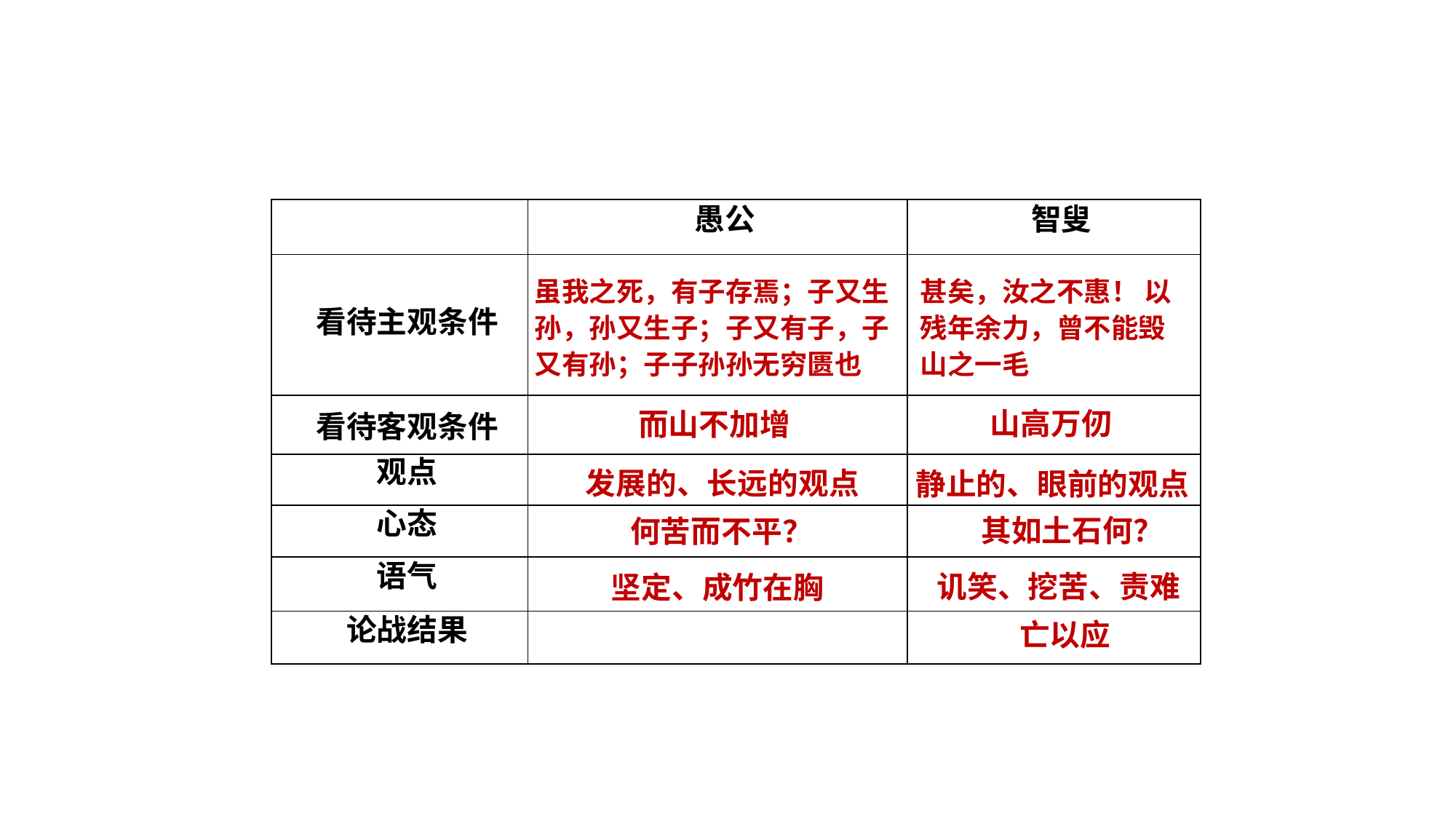

|  | 愚公 | 智叟 |
| --- | --- | --- |
| 看待主观条件 |  |  |
| 看待客观条件 |  |  |
| 观点 |  |  |
| 心态 |  |  |
| 语气 |  |  |
| 论战结果 |  |  |
甚矣，汝之不惠！ 以
残年余力，曾不能毁
山之一毛
虽我之死，有子存焉；子又生
孙，孙又生子；子又有子，子
又有孙；子子孙孙无穷匮也
山高万仞
而山不加增
发展的、长远的观点
静止的、眼前的观点
其如土石何？
何苦而不平？
讥笑、挖苦、责难
坚定、成竹在胸
亡以应